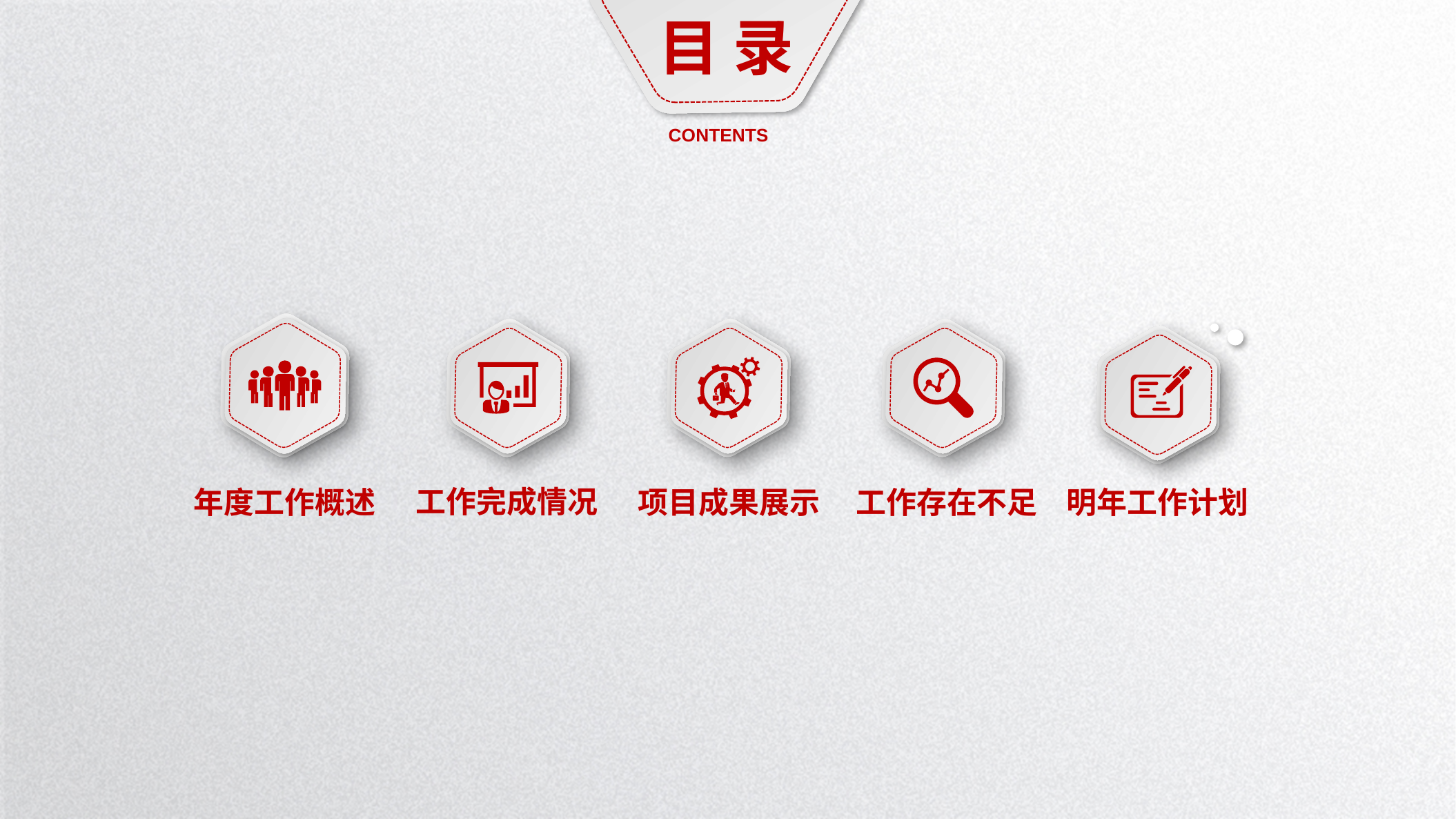

目 录
CONTENTS

工作完成情况
年度工作概述
项目成果展示
工作存在不足
明年工作计划